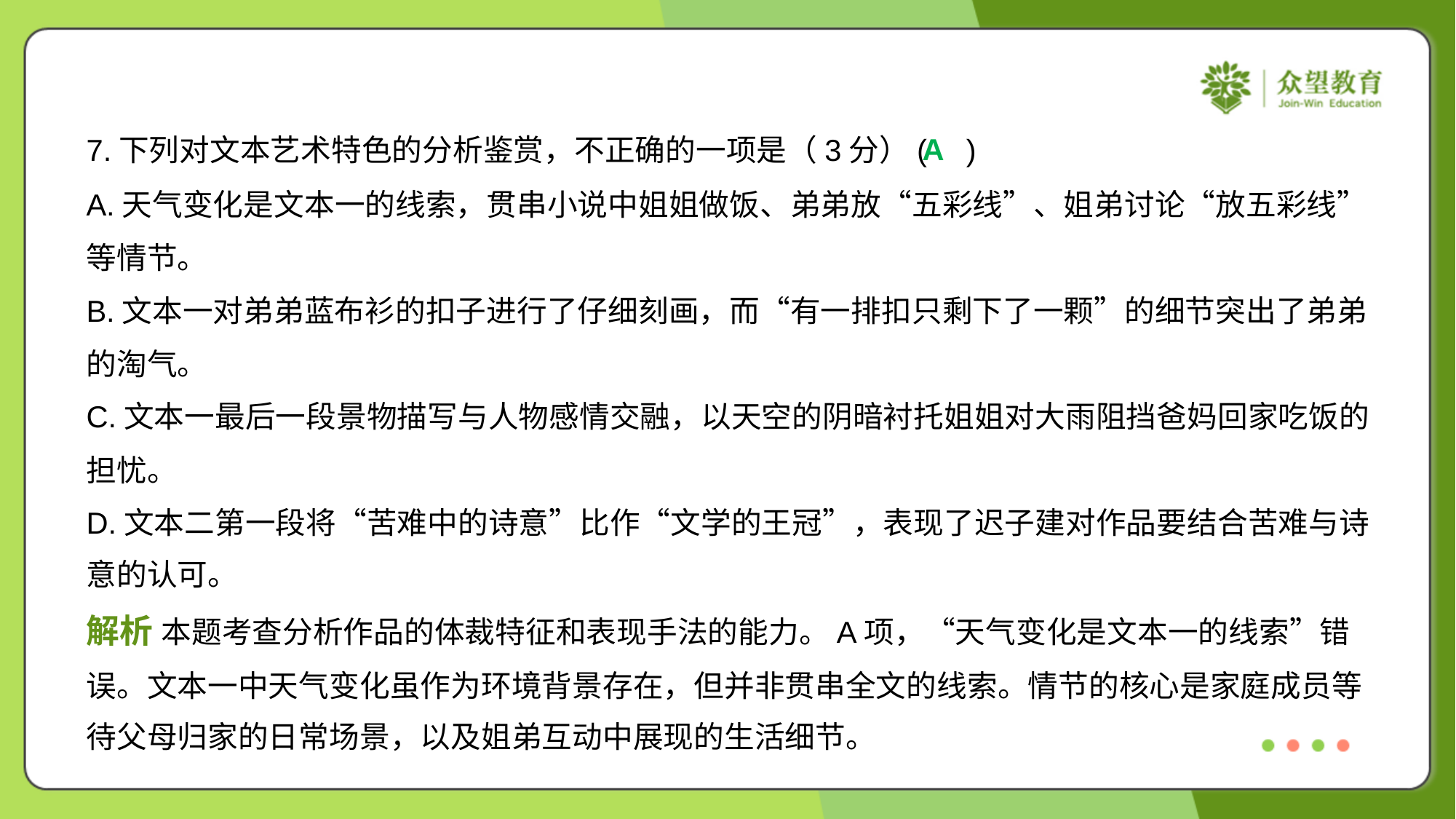

A
7.下列对文本艺术特色的分析鉴赏，不正确的一项是（3分）(     )
A.天气变化是文本一的线索，贯串小说中姐姐做饭、弟弟放“五彩线”、姐弟讨论“放五彩线”
等情节。
B.文本一对弟弟蓝布衫的扣子进行了仔细刻画，而“有一排扣只剩下了一颗”的细节突出了弟弟
的淘气。
C.文本一最后一段景物描写与人物感情交融，以天空的阴暗衬托姐姐对大雨阻挡爸妈回家吃饭的
担忧。
D.文本二第一段将“苦难中的诗意”比作“文学的王冠”，表现了迟子建对作品要结合苦难与诗
意的认可。
解析 本题考查分析作品的体裁特征和表现手法的能力。A项，“天气变化是文本一的线索”错
误。文本一中天气变化虽作为环境背景存在，但并非贯串全文的线索。情节的核心是家庭成员等
待父母归家的日常场景，以及姐弟互动中展现的生活细节。